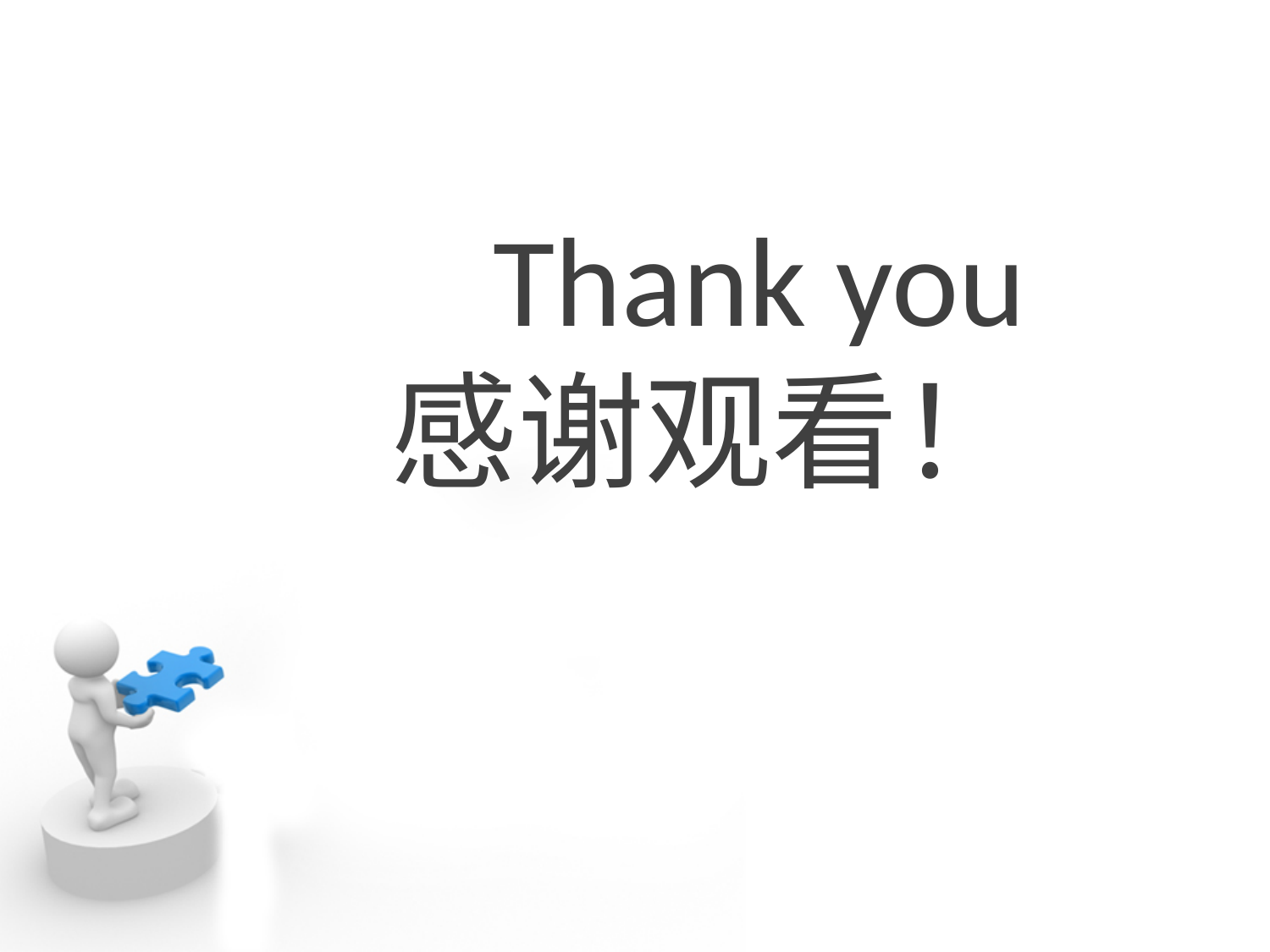

点击添加文本
Thank you
感谢观看！
点击添加文本
点击添加文本
点击添加文本